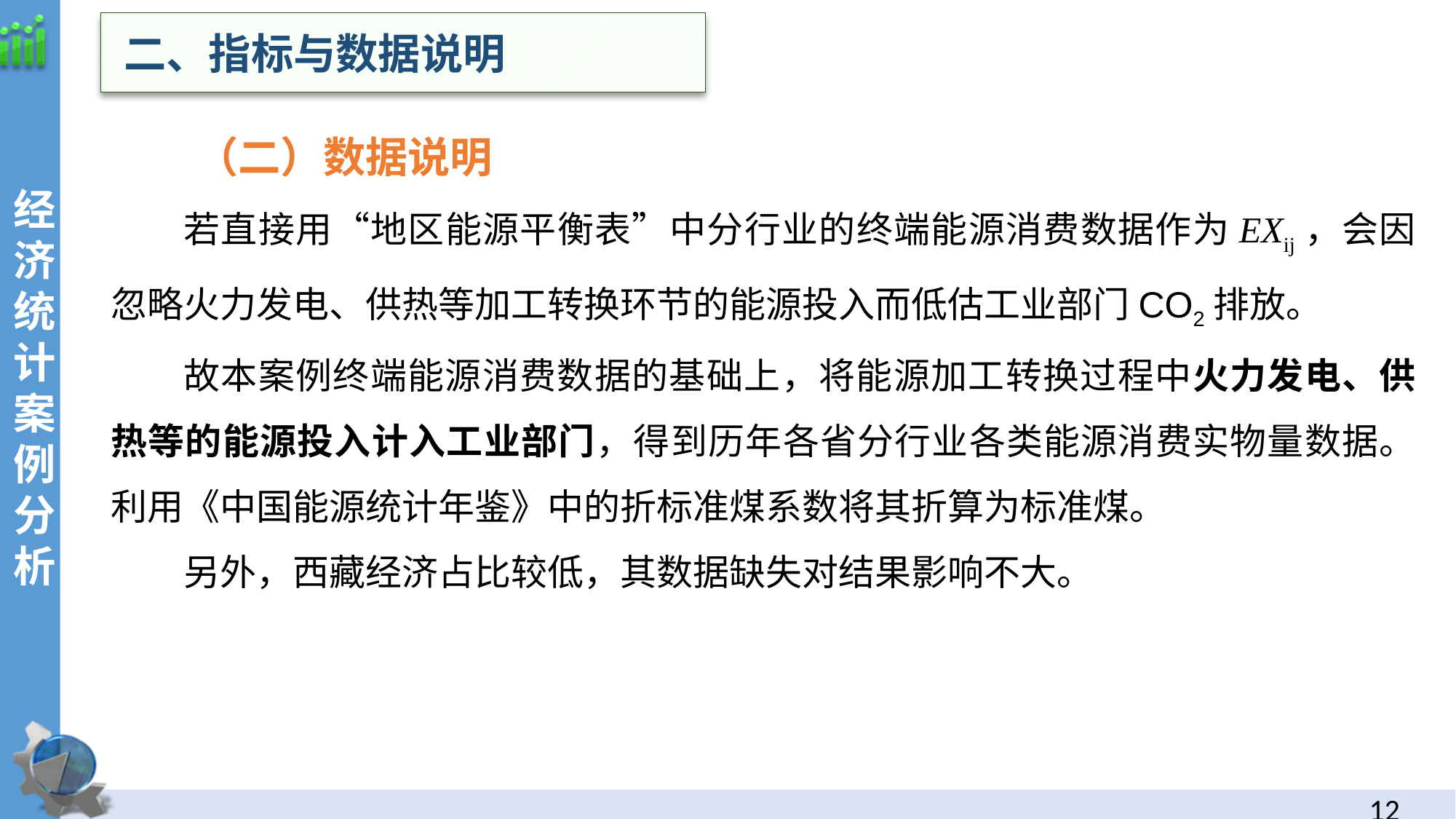

二、指标与数据说明
（二）数据说明
若直接用“地区能源平衡表”中分行业的终端能源消费数据作为EXij，会因忽略火力发电、供热等加工转换环节的能源投入而低估工业部门CO2排放。
故本案例终端能源消费数据的基础上，将能源加工转换过程中火力发电、供热等的能源投入计入工业部门，得到历年各省分行业各类能源消费实物量数据。利用《中国能源统计年鉴》中的折标准煤系数将其折算为标准煤。
另外，西藏经济占比较低，其数据缺失对结果影响不大。

经
济统计案例分析

12